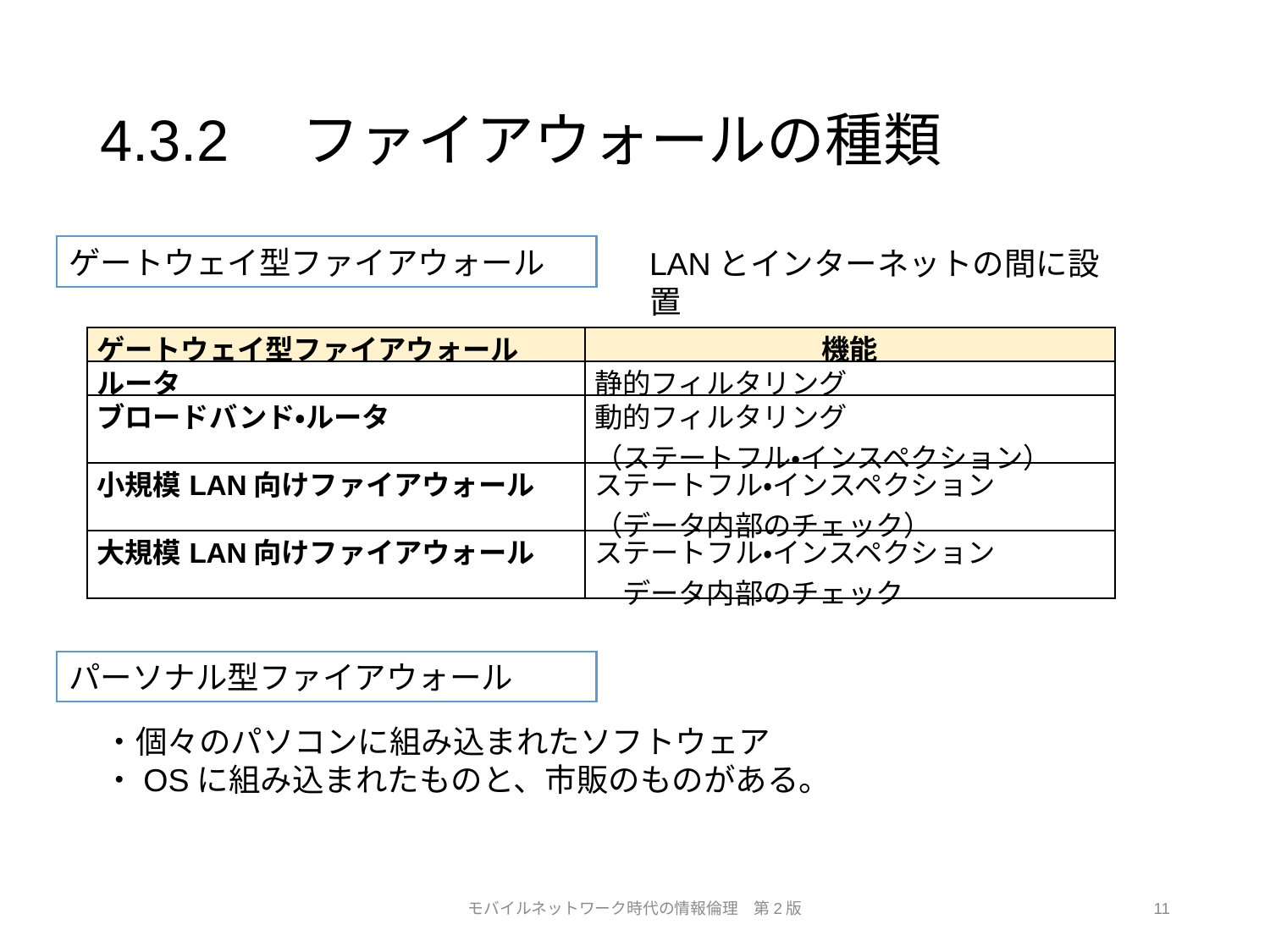

# 4.3.2　ファイアウォールの種類
ゲートウェイ型ファイアウォール
LANとインターネットの間に設置
| ゲートウェイ型ファイアウォール | 機能 |
| --- | --- |
| ルータ | 静的フィルタリング |
| ブロードバンド・ルータ | 動的フィルタリング （ステートフル・インスペクション） |
| 小規模LAN向けファイアウォール | ステートフル・インスペクション （データ内部のチェック） |
| 大規模LAN向けファイアウォール | ステートフル・インスペクション 　データ内部のチェック |
パーソナル型ファイアウォール
・個々のパソコンに組み込まれたソフトウェア
・OSに組み込まれたものと、市販のものがある。
モバイルネットワーク時代の情報倫理　第2版
11